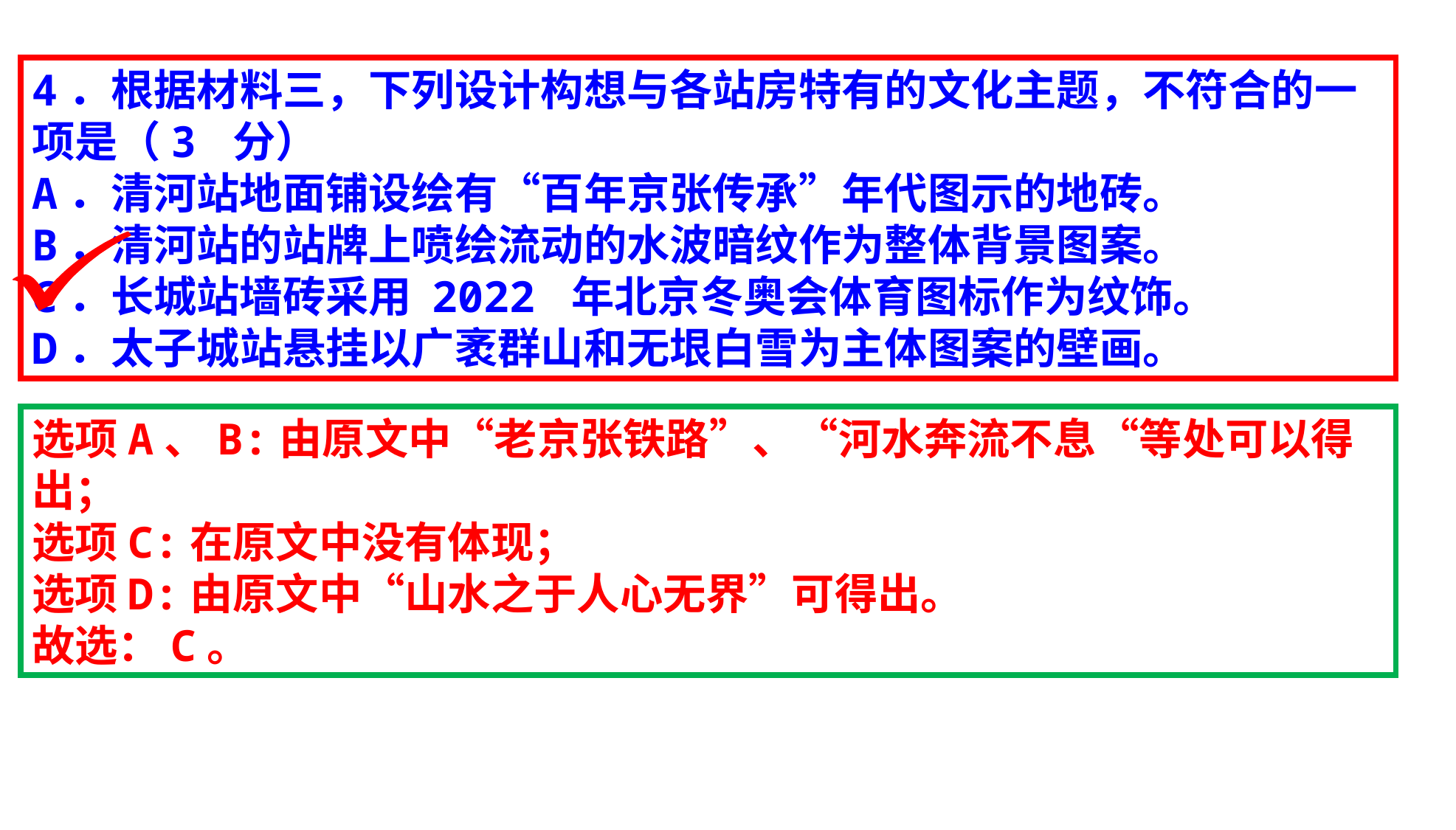

4．根据材料三，下列设计构想与各站房特有的文化主题，不符合的一项是（3 分）
A．清河站地面铺设绘有“百年京张传承”年代图示的地砖。
B．清河站的站牌上喷绘流动的水波暗纹作为整体背景图案。
C．长城站墙砖采用 2022 年北京冬奥会体育图标作为纹饰。
D．太子城站悬挂以广袤群山和无垠白雪为主体图案的壁画。

选项A、B:由原文中“老京张铁路”、“河水奔流不息“等处可以得出；
选项C:在原文中没有体现；
选项D:由原文中“山水之于人心无界”可得出。
故选：C。